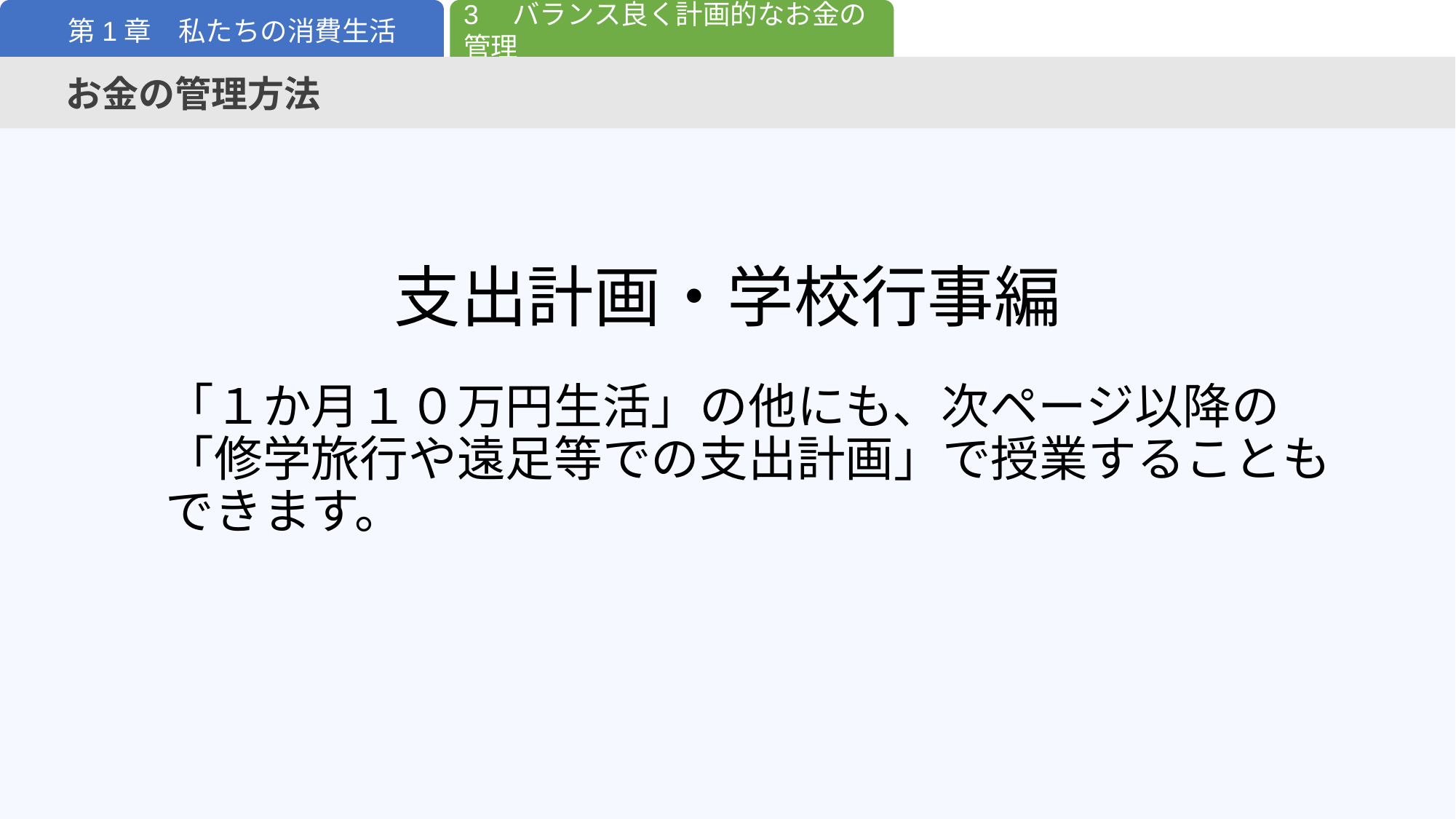

3　バランス良く計画的なお金の管理
第1章　私たちの消費生活
お金の管理方法
支出計画・学校行事編
「１か月１０万円生活」の他にも、次ページ以降の「修学旅行や遠足等での支出計画」で授業することもできます。